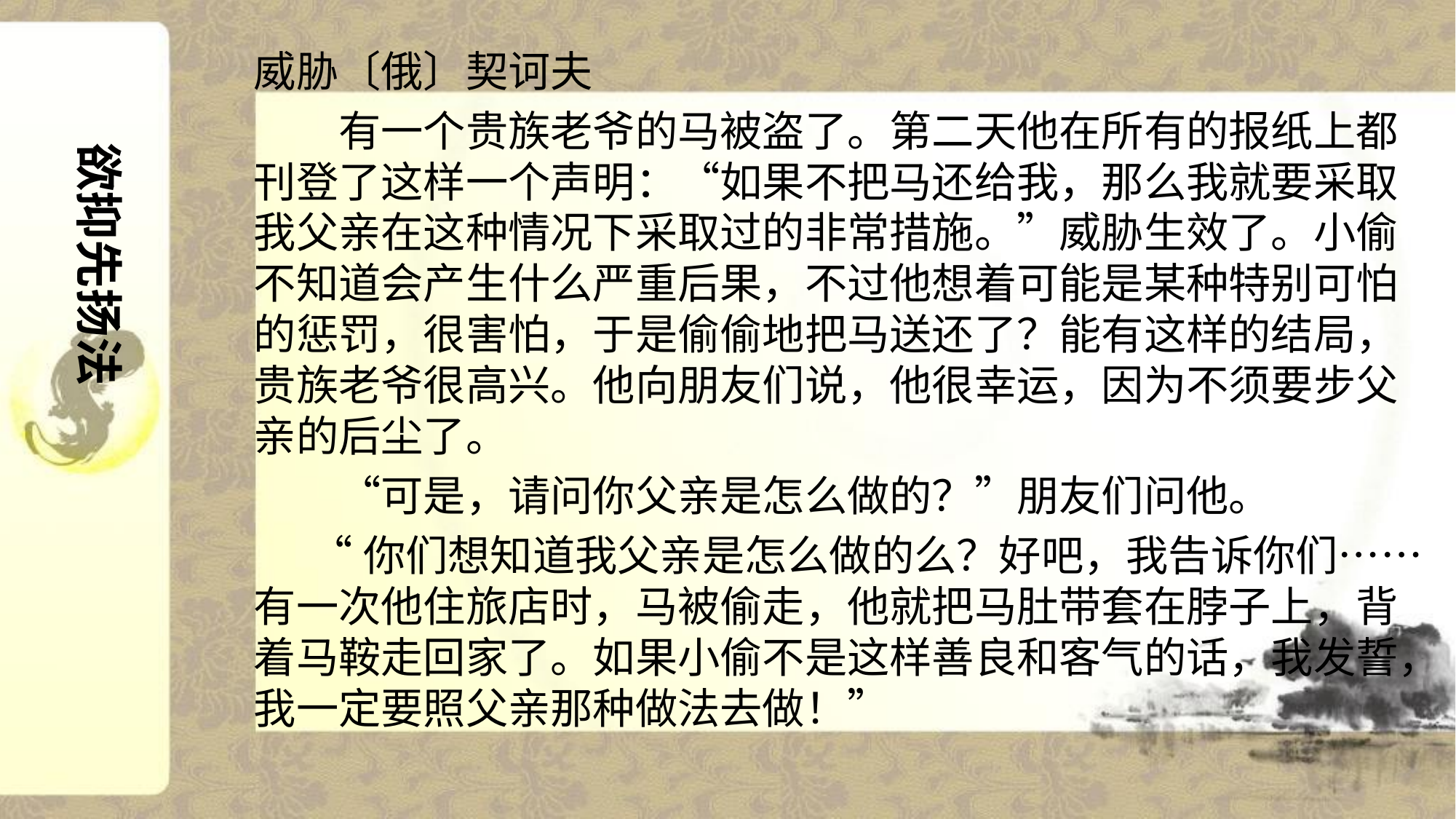

威胁〔俄〕契诃夫
　　有一个贵族老爷的马被盗了。第二天他在所有的报纸上都刊登了这样一个声明：“如果不把马还给我，那么我就要采取我父亲在这种情况下采取过的非常措施。”威胁生效了。小偷不知道会产生什么严重后果，不过他想着可能是某种特别可怕的惩罚，很害怕，于是偷偷地把马送还了？能有这样的结局，贵族老爷很高兴。他向朋友们说，他很幸运，因为不须要步父亲的后尘了。
　　“可是，请问你父亲是怎么做的？”朋友们问他。
      “你们想知道我父亲是怎么做的么？好吧，我告诉你们……有一次他住旅店时，马被偷走，他就把马肚带套在脖子上，背着马鞍走回家了。如果小偷不是这样善良和客气的话，我发誓，我一定要照父亲那种做法去做！”
欲抑先扬法